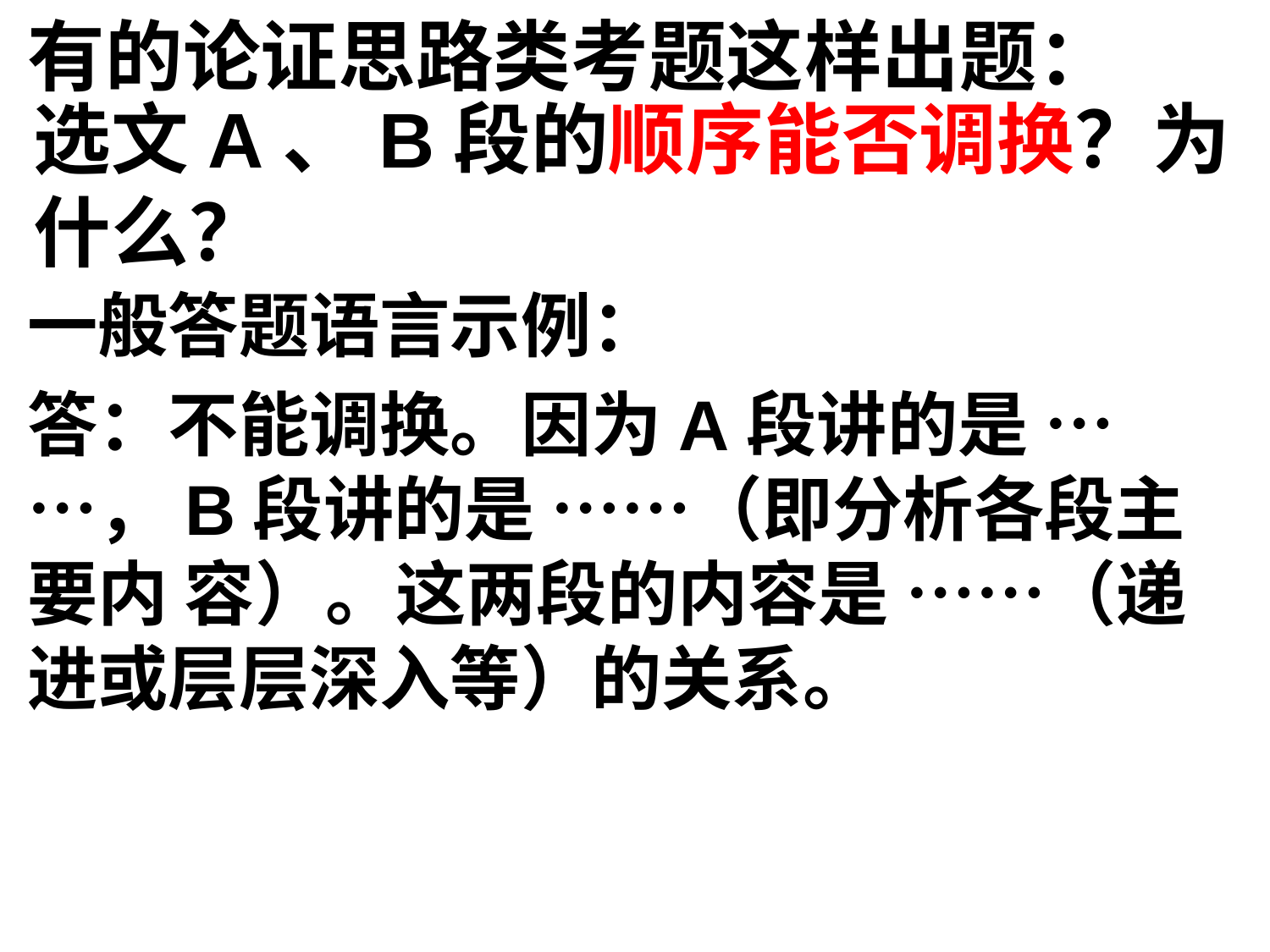

# 有的论证思路类考题这样出题：
选文A、B段的顺序能否调换？为什么？
一般答题语言示例：
答：不能调换。因为A段讲的是 ……，B段讲的是 ……（即分析各段主要内 容）。这两段的内容是 ……（递进或层层深入等）的关系。